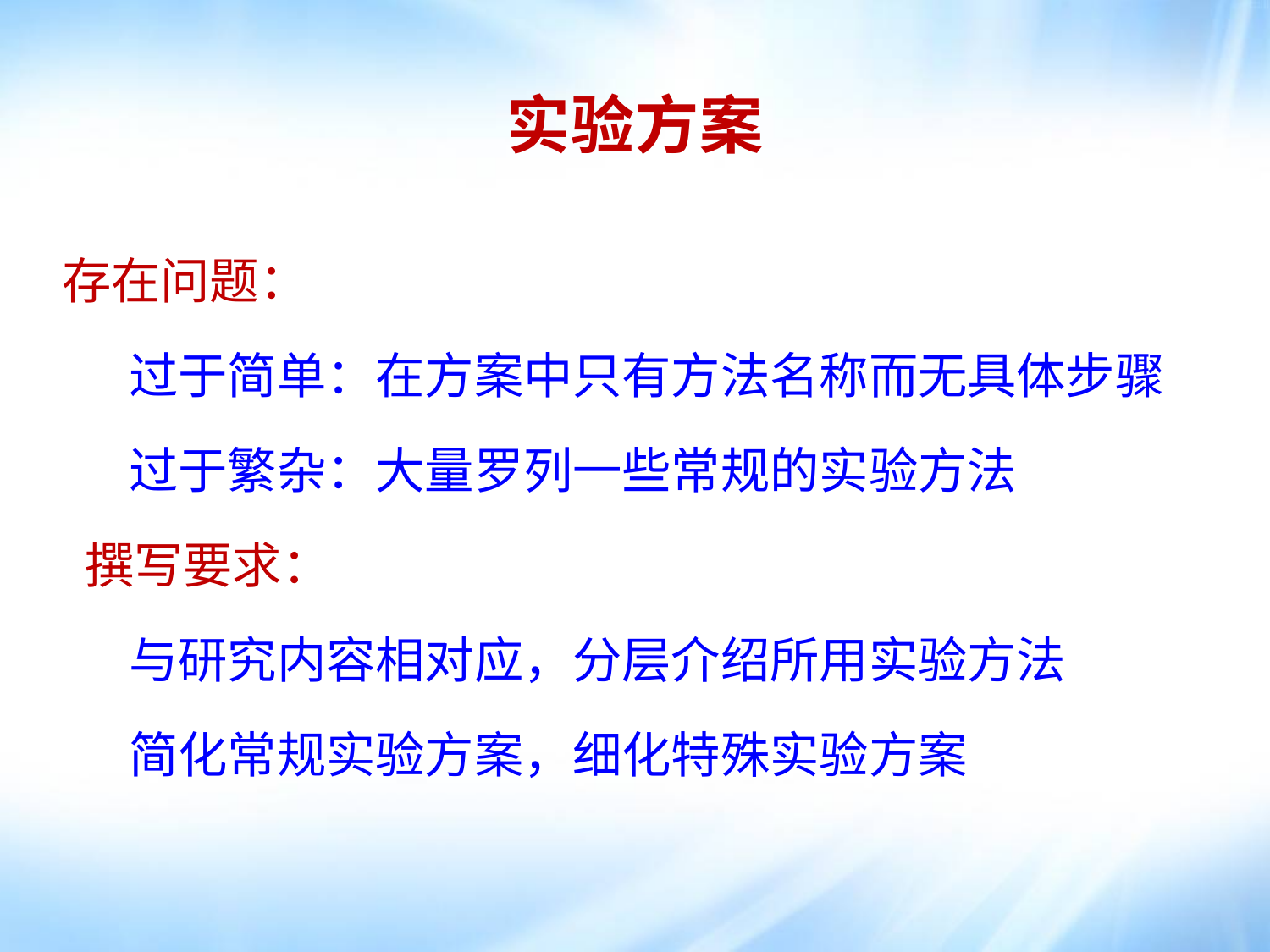

实验方案
存在问题：
     过于简单：在方案中只有方法名称而无具体步骤
     过于繁杂：大量罗列一些常规的实验方法
 撰写要求：
     与研究内容相对应，分层介绍所用实验方法
     简化常规实验方案，细化特殊实验方案